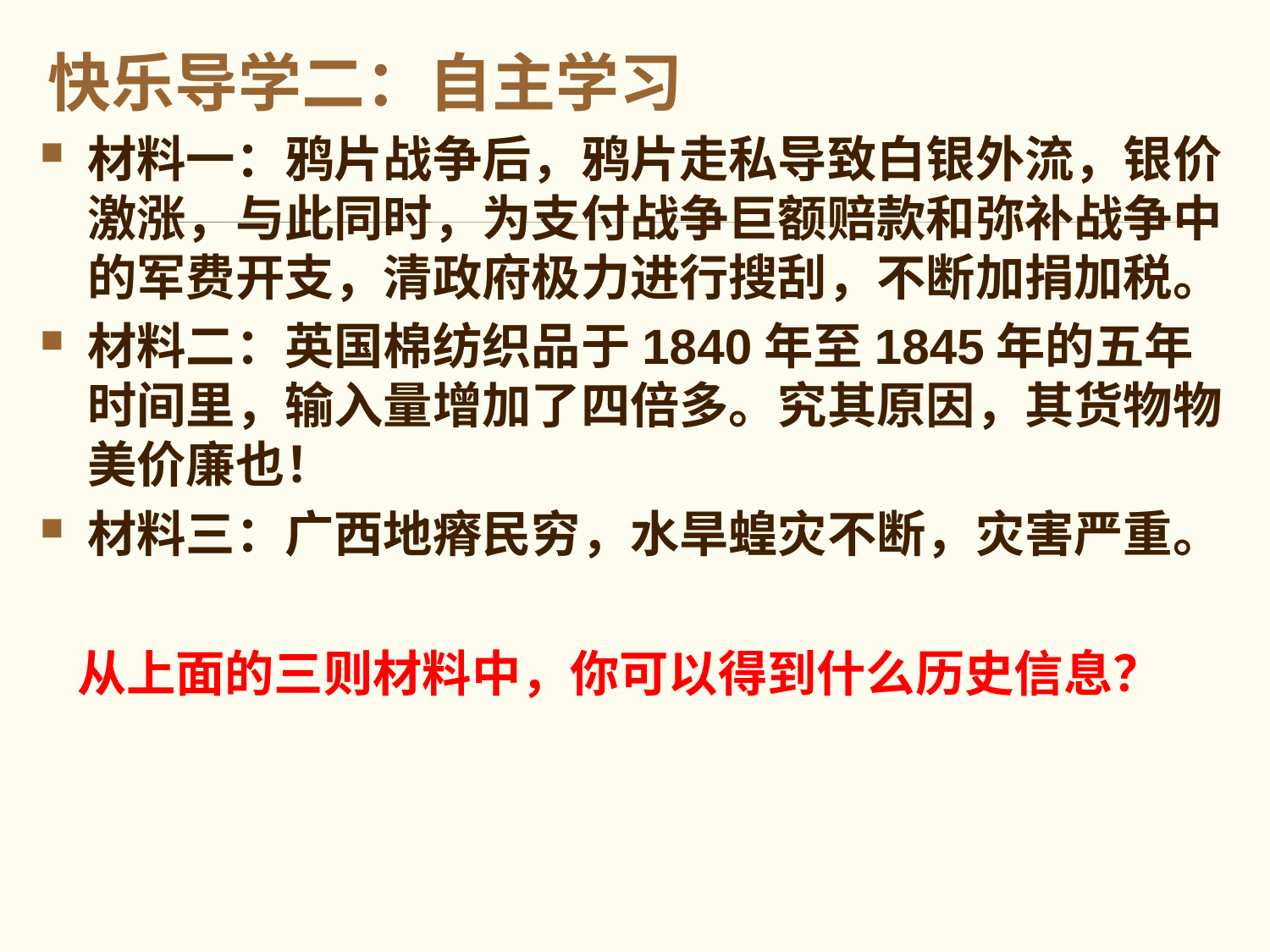

# 快乐导学二：自主学习
材料一：鸦片战争后，鸦片走私导致白银外流，银价激涨，与此同时，为支付战争巨额赔款和弥补战争中的军费开支，清政府极力进行搜刮，不断加捐加税。
材料二：英国棉纺织品于1840年至1845年的五年时间里，输入量增加了四倍多。究其原因，其货物物美价廉也！
材料三：广西地瘠民穷，水旱蝗灾不断，灾害严重。
从上面的三则材料中，你可以得到什么历史信息？